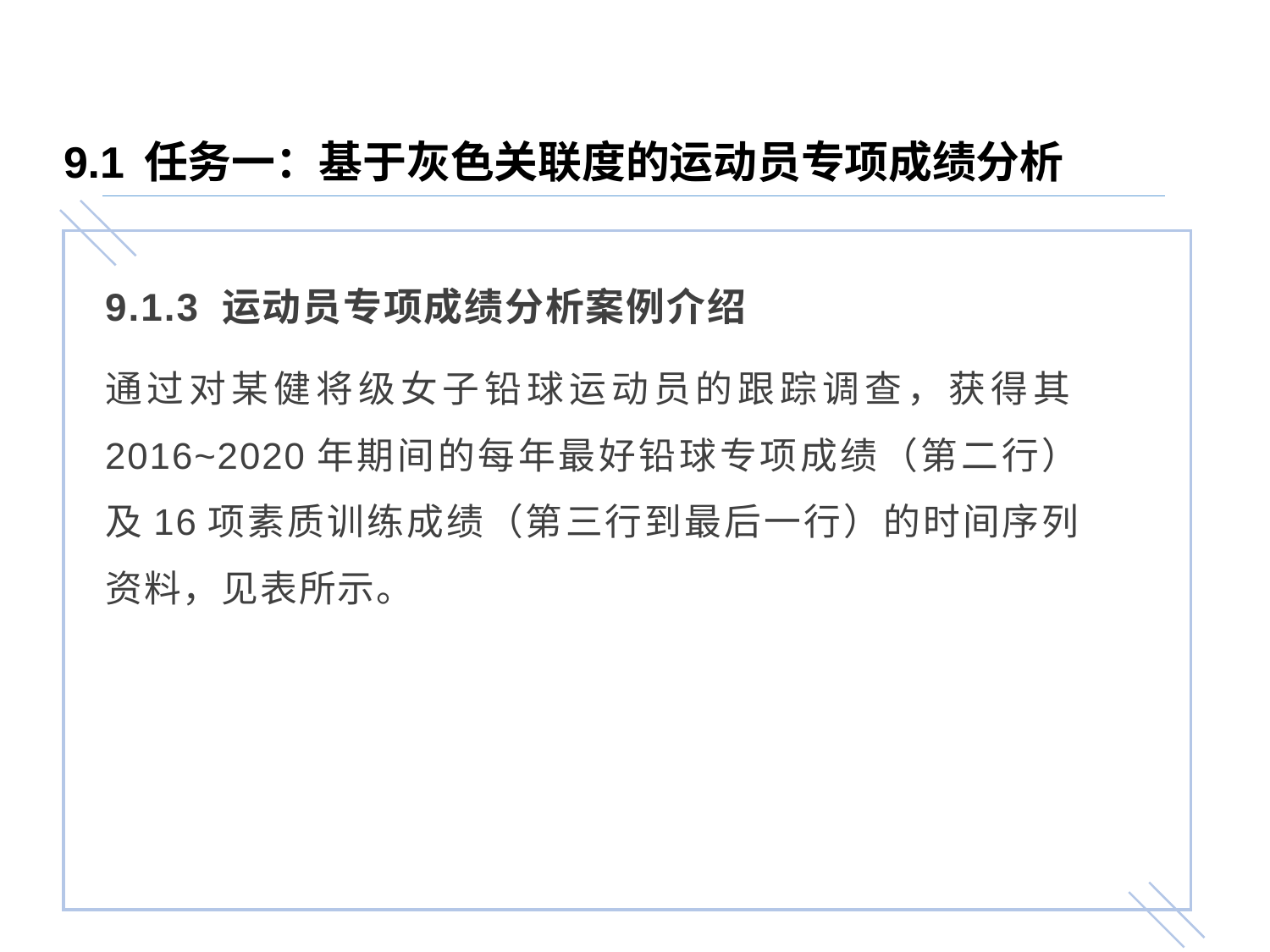

9.1 任务一：基于灰色关联度的运动员专项成绩分析

9.1.3 运动员专项成绩分析案例介绍
通过对某健将级女子铅球运动员的跟踪调查，获得其2016~2020年期间的每年最好铅球专项成绩（第二行）及16项素质训练成绩（第三行到最后一行）的时间序列资料，见表所示。